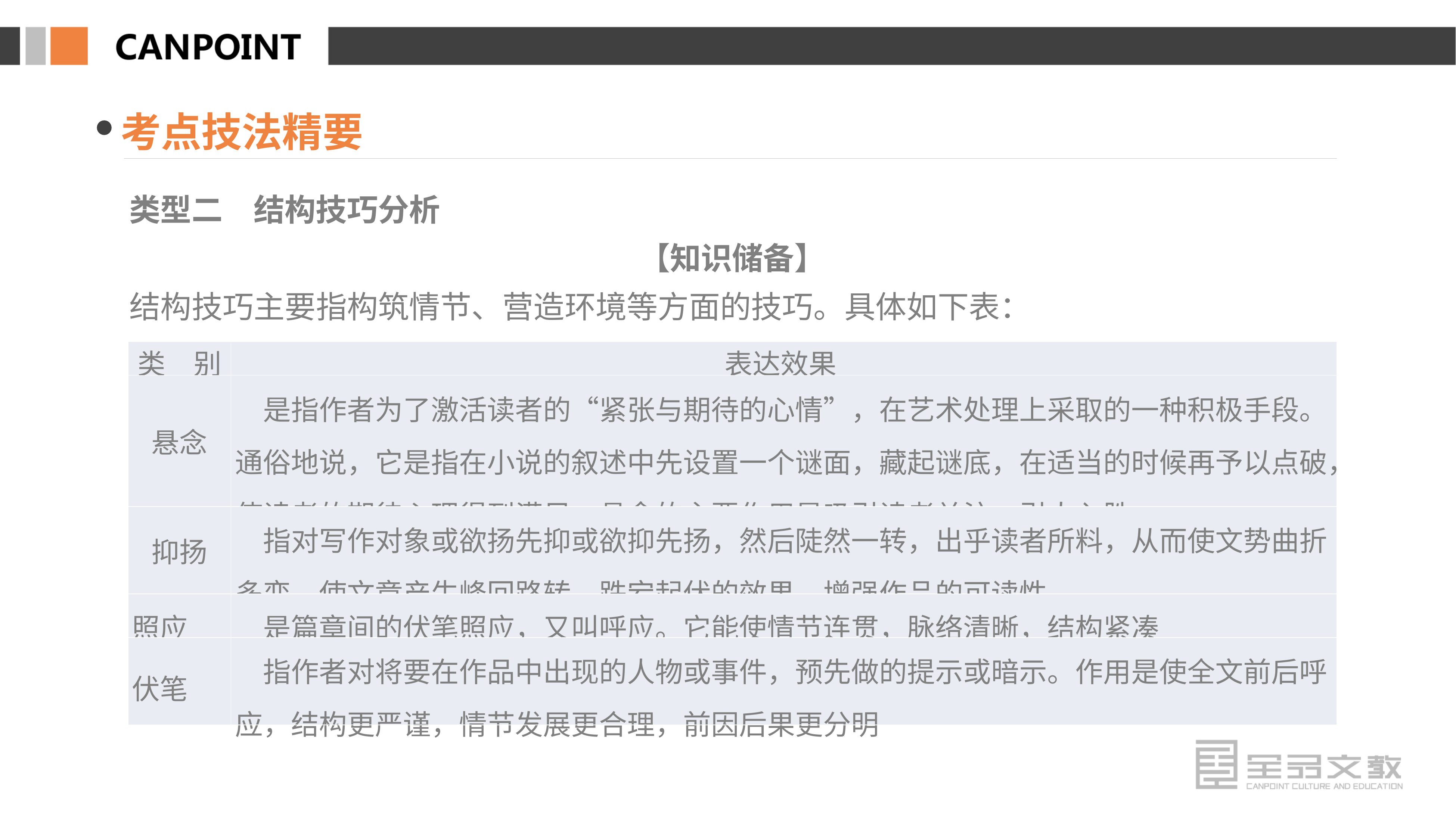

考点技法精要

类型二　结构技巧分析
【知识储备】
结构技巧主要指构筑情节、营造环境等方面的技巧。具体如下表：
| 类　别 | 表达效果 |
| --- | --- |
| 悬念 | 是指作者为了激活读者的“紧张与期待的心情”，在艺术处理上采取的一种积极手段。通俗地说，它是指在小说的叙述中先设置一个谜面，藏起谜底，在适当的时候再予以点破，使读者的期待心理得到满足。悬念的主要作用是吸引读者关注，引人入胜 |
| 抑扬 | 指对写作对象或欲扬先抑或欲抑先扬，然后陡然一转，出乎读者所料，从而使文势曲折多变，使文章产生峰回路转、跌宕起伏的效果，增强作品的可读性 |
| 照应 | 是篇章间的伏笔照应，又叫呼应。它能使情节连贯，脉络清晰，结构紧凑 |
| 伏笔 | 指作者对将要在作品中出现的人物或事件，预先做的提示或暗示。作用是使全文前后呼应，结构更严谨，情节发展更合理，前因后果更分明 |